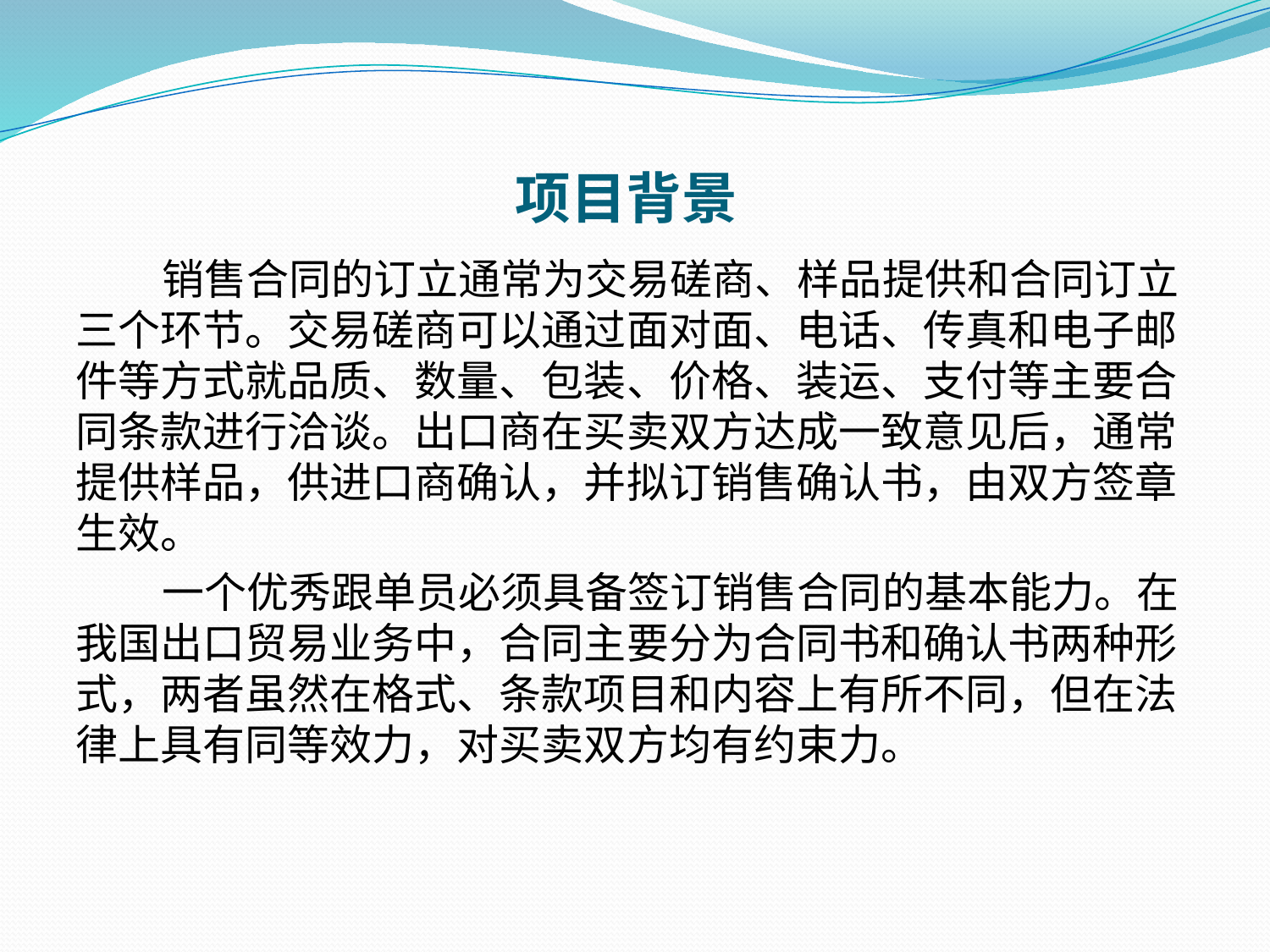

# 项目背景
        销售合同的订立通常为交易磋商、样品提供和合同订立三个环节。交易磋商可以通过面对面、电话、传真和电子邮件等方式就品质、数量、包装、价格、装运、支付等主要合同条款进行洽谈。出口商在买卖双方达成一致意见后，通常提供样品，供进口商确认，并拟订销售确认书，由双方签章生效。
        一个优秀跟单员必须具备签订销售合同的基本能力。在我国出口贸易业务中，合同主要分为合同书和确认书两种形式，两者虽然在格式、条款项目和内容上有所不同，但在法律上具有同等效力，对买卖双方均有约束力。